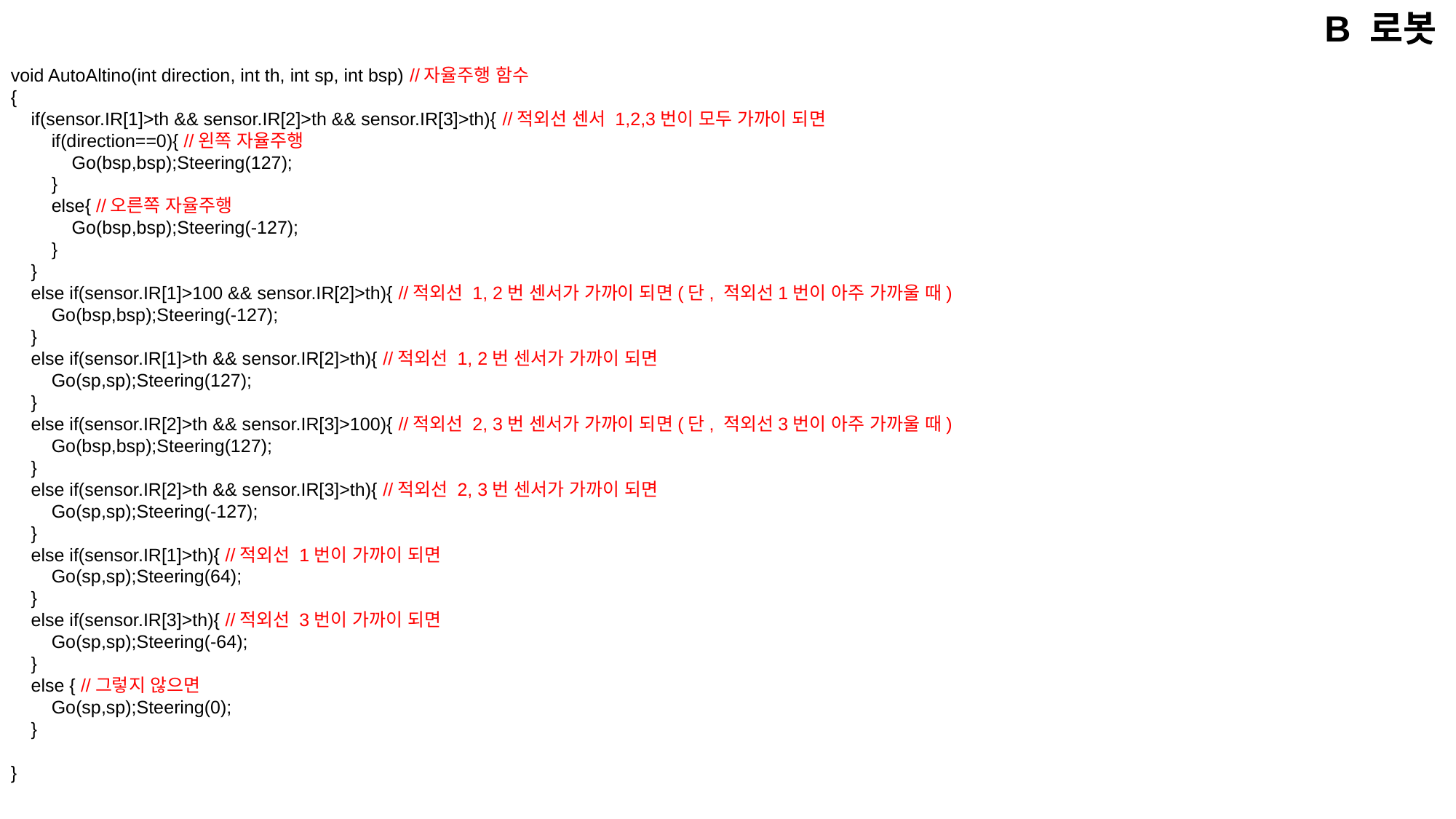

B 로봇
void AutoAltino(int direction, int th, int sp, int bsp) //자율주행 함수
{
    if(sensor.IR[1]>th && sensor.IR[2]>th && sensor.IR[3]>th){ //적외선 센서 1,2,3번이 모두 가까이 되면
        if(direction==0){ //왼쪽 자율주행
            Go(bsp,bsp);Steering(127);
        }
        else{ //오른쪽 자율주행
            Go(bsp,bsp);Steering(-127);
        }
    }
    else if(sensor.IR[1]>100 && sensor.IR[2]>th){ //적외선 1, 2번 센서가 가까이 되면(단, 적외선1번이 아주 가까울 때)
        Go(bsp,bsp);Steering(-127);
    }
    else if(sensor.IR[1]>th && sensor.IR[2]>th){ //적외선 1, 2번 센서가 가까이 되면
        Go(sp,sp);Steering(127);
    }
    else if(sensor.IR[2]>th && sensor.IR[3]>100){ //적외선 2, 3번 센서가 가까이 되면(단, 적외선3번이 아주 가까울 때)
        Go(bsp,bsp);Steering(127);
    }
    else if(sensor.IR[2]>th && sensor.IR[3]>th){ //적외선 2, 3번 센서가 가까이 되면
        Go(sp,sp);Steering(-127);
    }
    else if(sensor.IR[1]>th){ //적외선 1번이 가까이 되면
        Go(sp,sp);Steering(64);
    }
    else if(sensor.IR[3]>th){ //적외선 3번이 가까이 되면
        Go(sp,sp);Steering(-64);
    }
    else { //그렇지 않으면
        Go(sp,sp);Steering(0);
    }

}